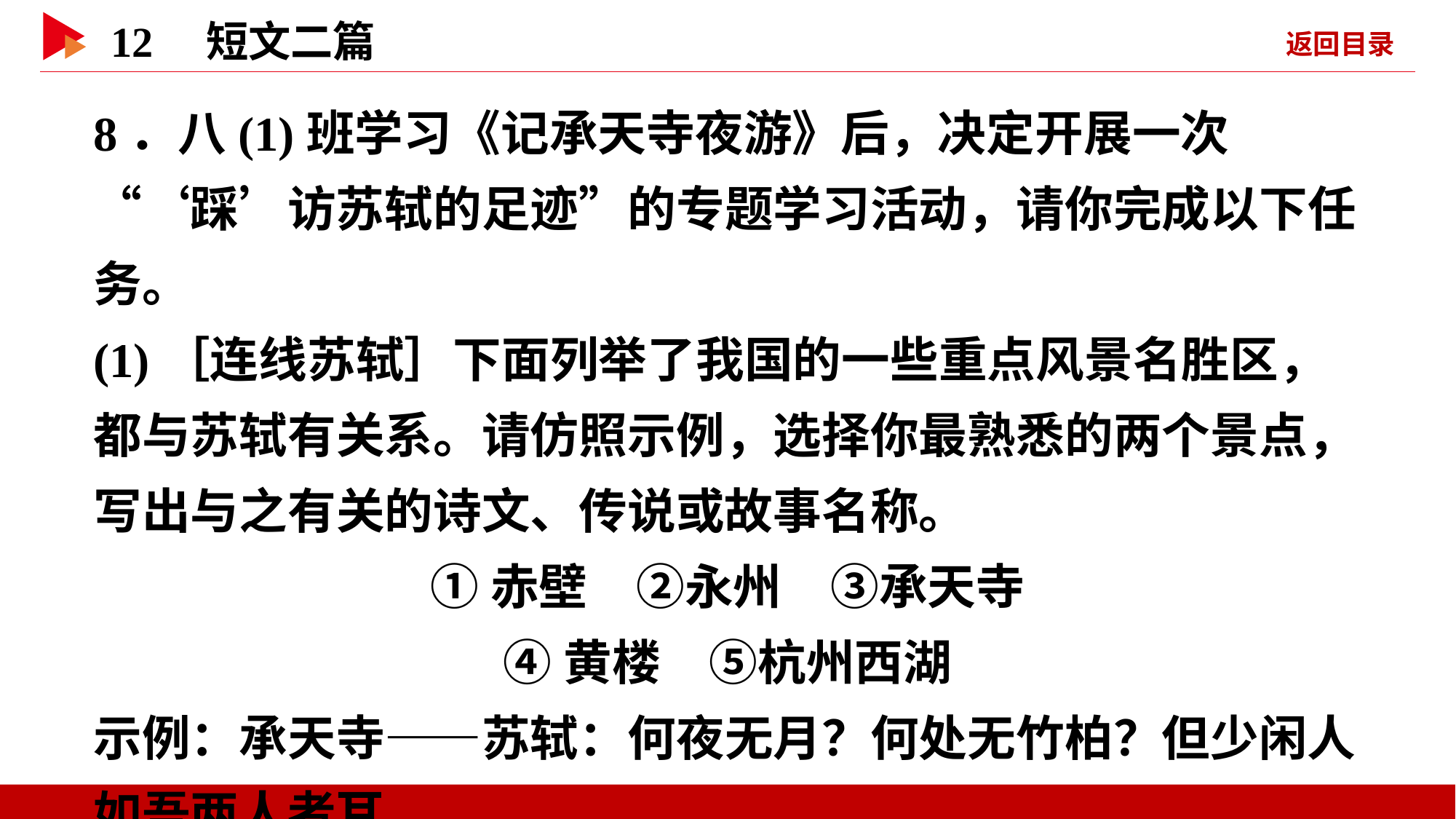

8．八(1)班学习《记承天寺夜游》后，决定开展一次“‘踩’访苏轼的足迹”的专题学习活动，请你完成以下任务。
(1)［连线苏轼］下面列举了我国的一些重点风景名胜区，都与苏轼有关系。请仿照示例，选择你最熟悉的两个景点，写出与之有关的诗文、传说或故事名称。
①赤壁　②永州　③承天寺
④黄楼　⑤杭州西湖
示例：承天寺——苏轼：何夜无月？何处无竹柏？但少闲人如吾两人者耳。